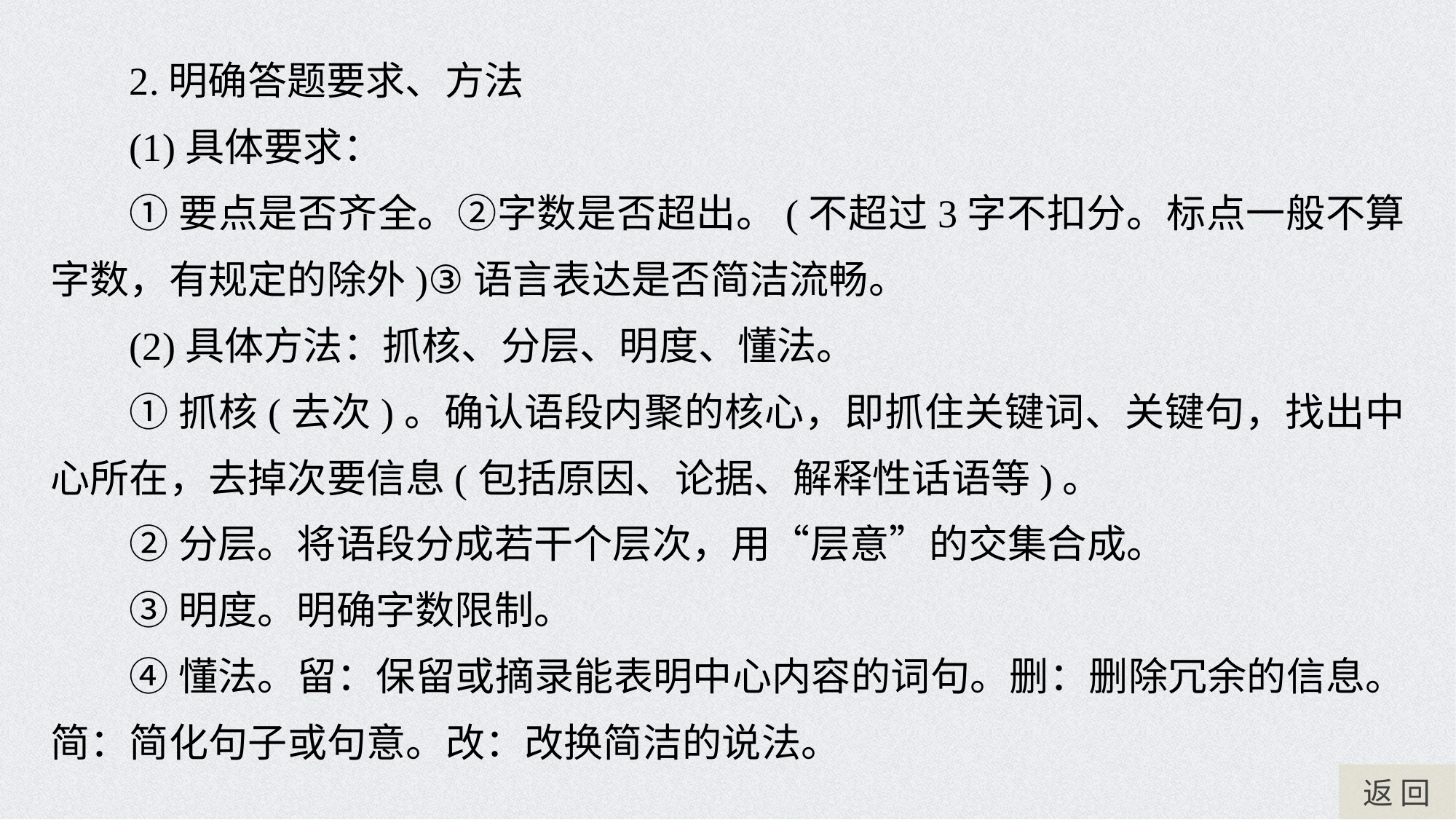

2.明确答题要求、方法
(1)具体要求：
①要点是否齐全。②字数是否超出。(不超过3字不扣分。标点一般不算字数，有规定的除外)③语言表达是否简洁流畅。
(2)具体方法：抓核、分层、明度、懂法。
①抓核(去次)。确认语段内聚的核心，即抓住关键词、关键句，找出中心所在，去掉次要信息(包括原因、论据、解释性话语等)。
②分层。将语段分成若干个层次，用“层意”的交集合成。
③明度。明确字数限制。
④懂法。留：保留或摘录能表明中心内容的词句。删：删除冗余的信息。简：简化句子或句意。改：改换简洁的说法。
返 回